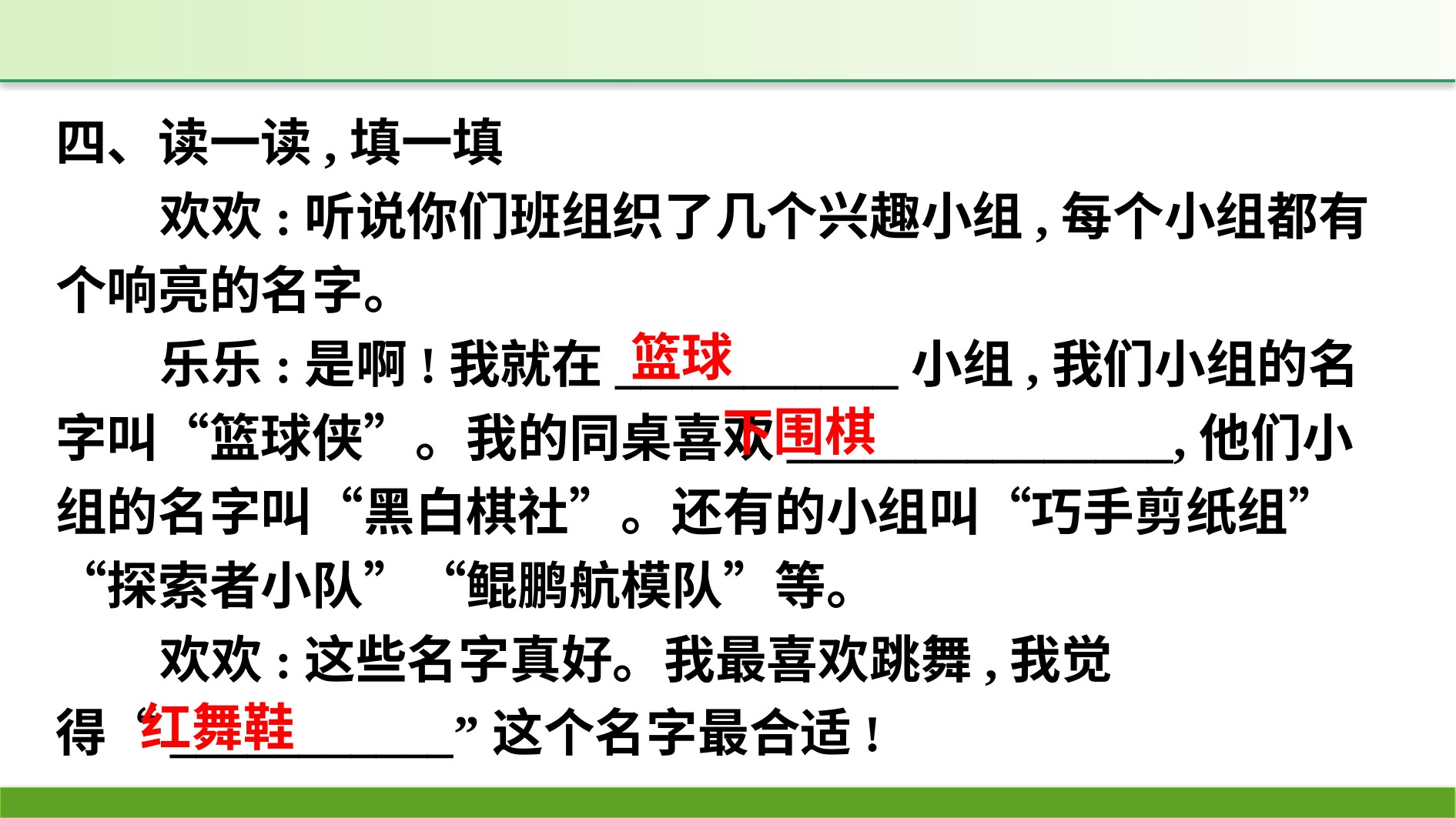

四、读一读,填一填
欢欢:听说你们班组织了几个兴趣小组,每个小组都有个响亮的名字。
乐乐:是啊!我就在___________小组,我们小组的名字叫“篮球侠”。我的同桌喜欢_______________,他们小组的名字叫“黑白棋社”。还有的小组叫“巧手剪纸组”“探索者小队”“鲲鹏航模队”等。
欢欢:这些名字真好。我最喜欢跳舞,我觉得“___________”这个名字最合适!
篮球
下围棋
红舞鞋